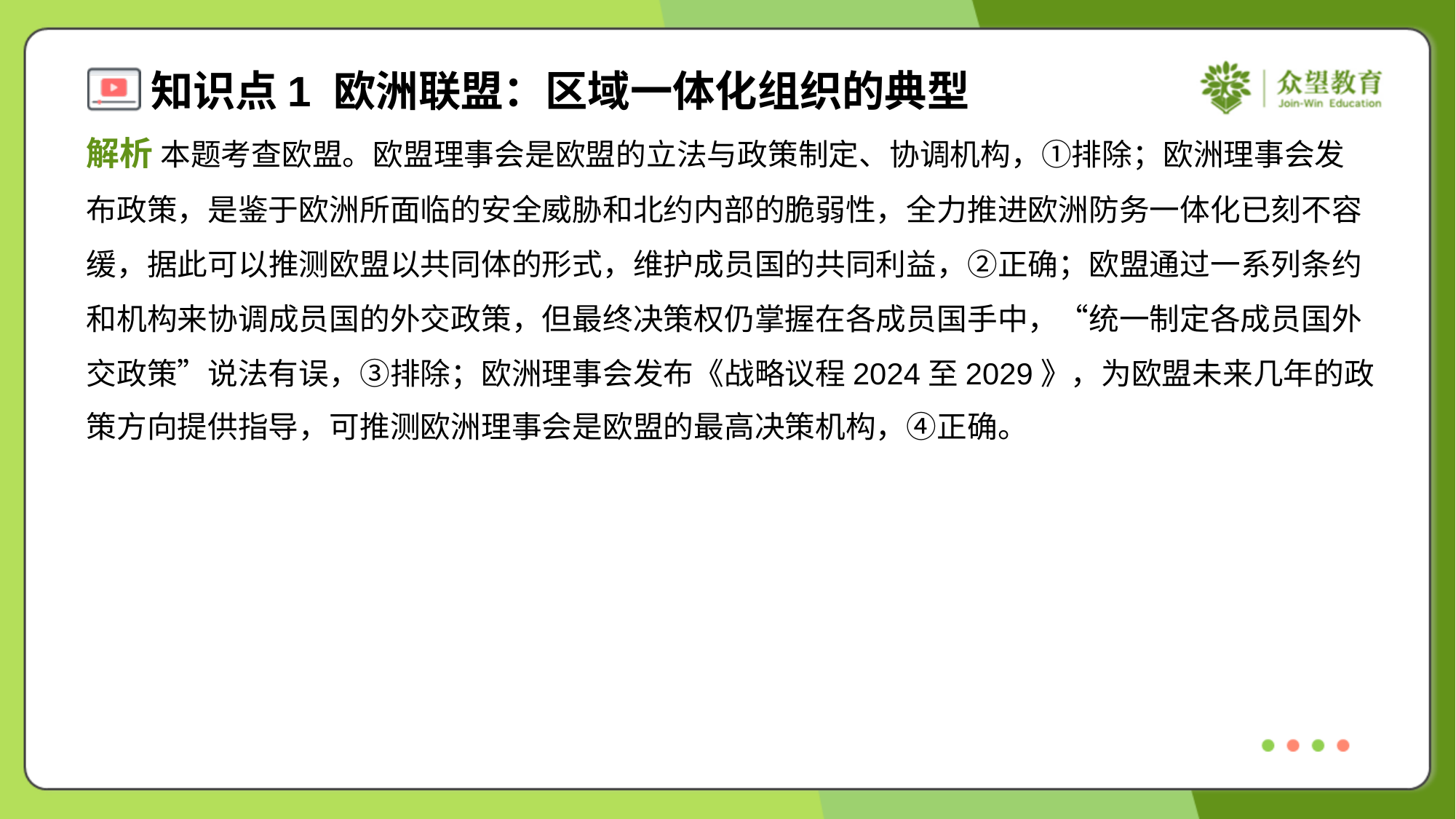

解析 本题考查欧盟。欧盟理事会是欧盟的立法与政策制定、协调机构，①排除；欧洲理事会发
布政策，是鉴于欧洲所面临的安全威胁和北约内部的脆弱性，全力推进欧洲防务一体化已刻不容
缓，据此可以推测欧盟以共同体的形式，维护成员国的共同利益，②正确；欧盟通过一系列条约
和机构来协调成员国的外交政策，但最终决策权仍掌握在各成员国手中，“统一制定各成员国外
交政策”说法有误，③排除；欧洲理事会发布《战略议程2024至2029》，为欧盟未来几年的政
策方向提供指导，可推测欧洲理事会是欧盟的最高决策机构，④正确。